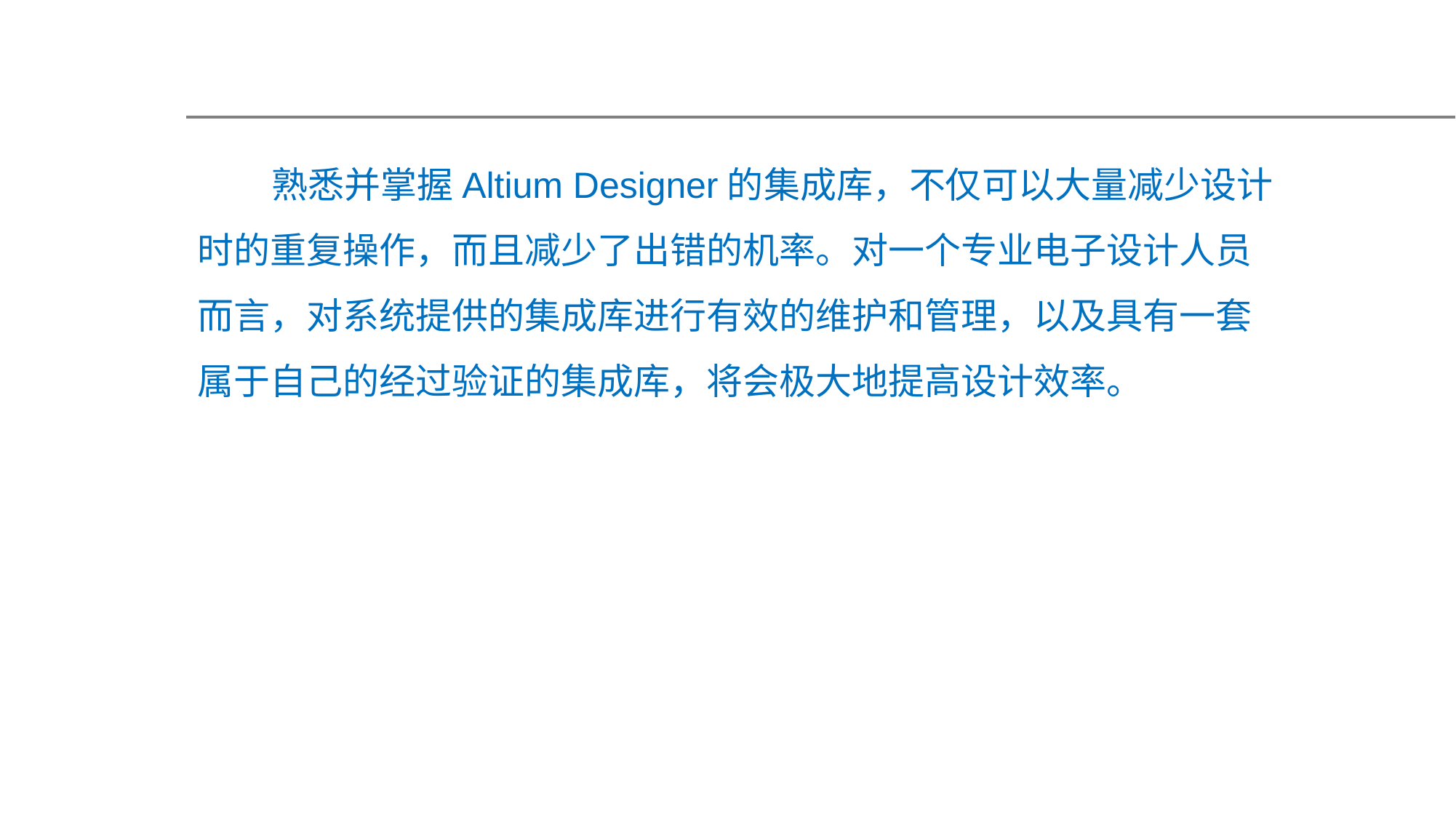

熟悉并掌握Altium Designer的集成库，不仅可以大量减少设计时的重复操作，而且减少了出错的机率。对一个专业电子设计人员而言，对系统提供的集成库进行有效的维护和管理，以及具有一套属于自己的经过验证的集成库，将会极大地提高设计效率。